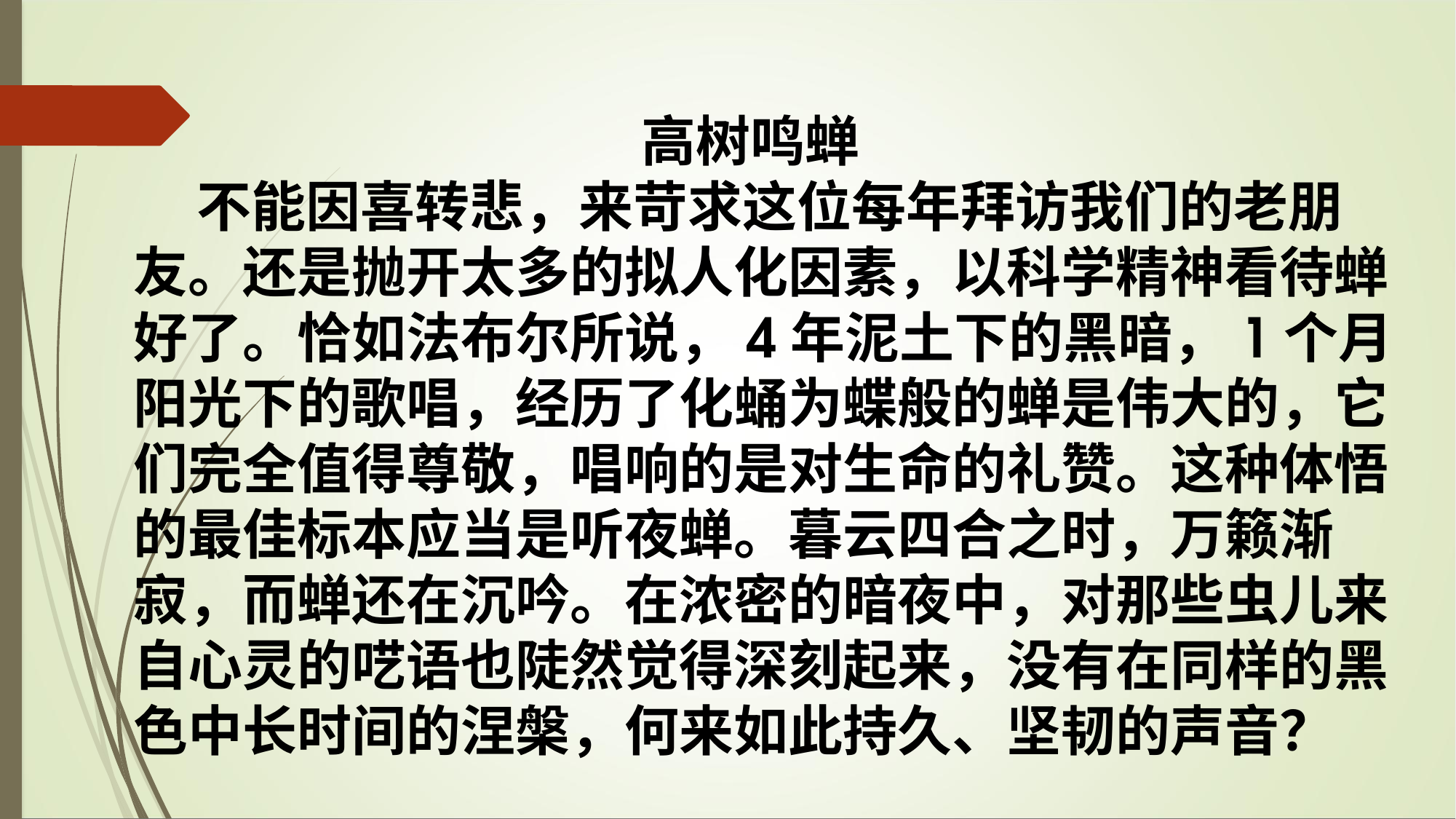

高树鸣蝉
    不能因喜转悲，来苛求这位每年拜访我们的老朋友。还是抛开太多的拟人化因素，以科学精神看待蝉好了。恰如法布尔所说，4年泥土下的黑暗，1个月阳光下的歌唱，经历了化蛹为蝶般的蝉是伟大的，它们完全值得尊敬，唱响的是对生命的礼赞。这种体悟的最佳标本应当是听夜蝉。暮云四合之时，万籁渐寂，而蝉还在沉吟。在浓密的暗夜中，对那些虫儿来自心灵的呓语也陡然觉得深刻起来，没有在同样的黑色中长时间的涅槃，何来如此持久、坚韧的声音？